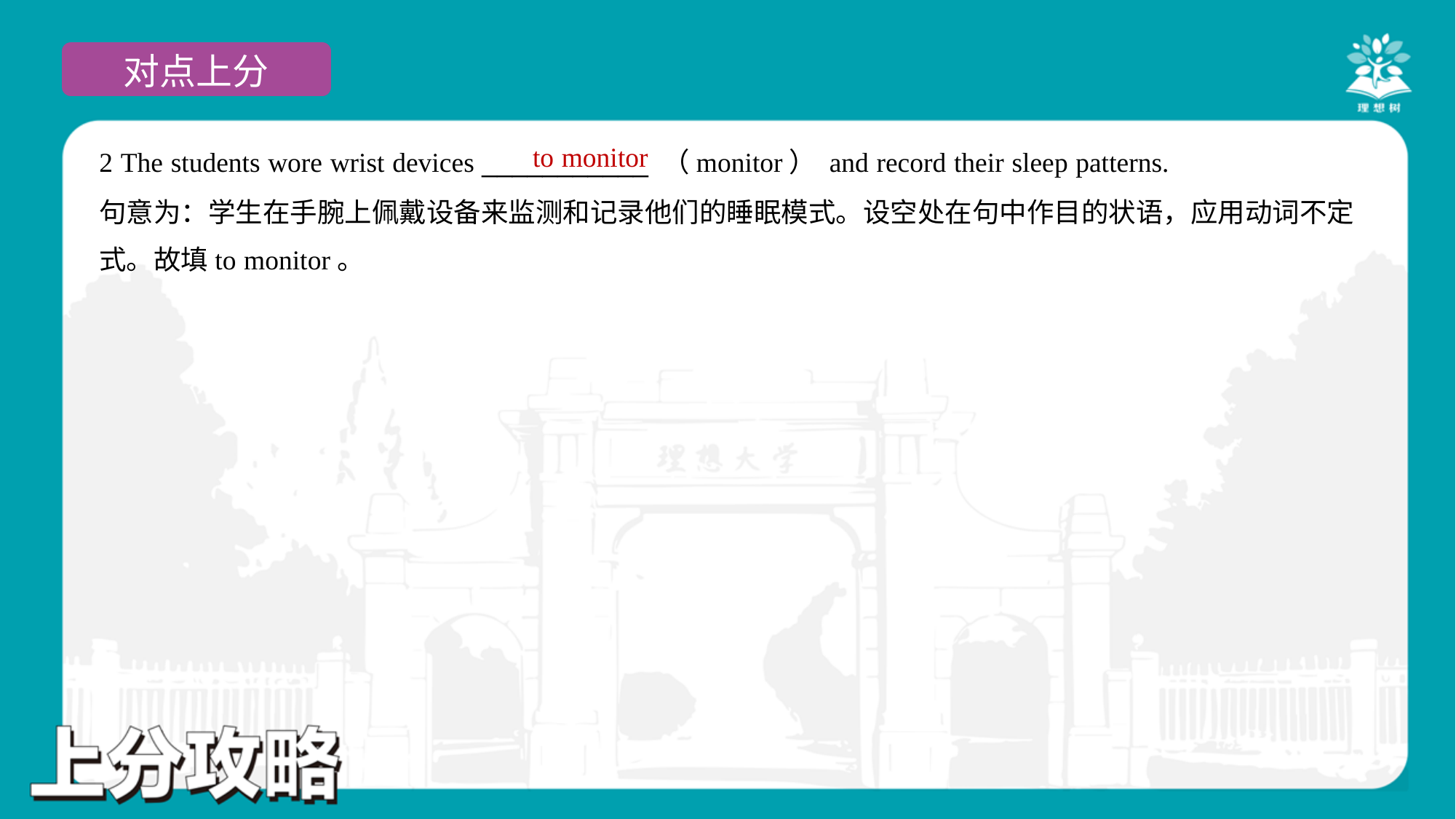

to monitor
2 The students wore wrist devices ___________ （monitor） and record their sleep patterns.
句意为：学生在手腕上佩戴设备来监测和记录他们的睡眠模式。设空处在句中作目的状语，应用动词不定
式。故填to monitor。